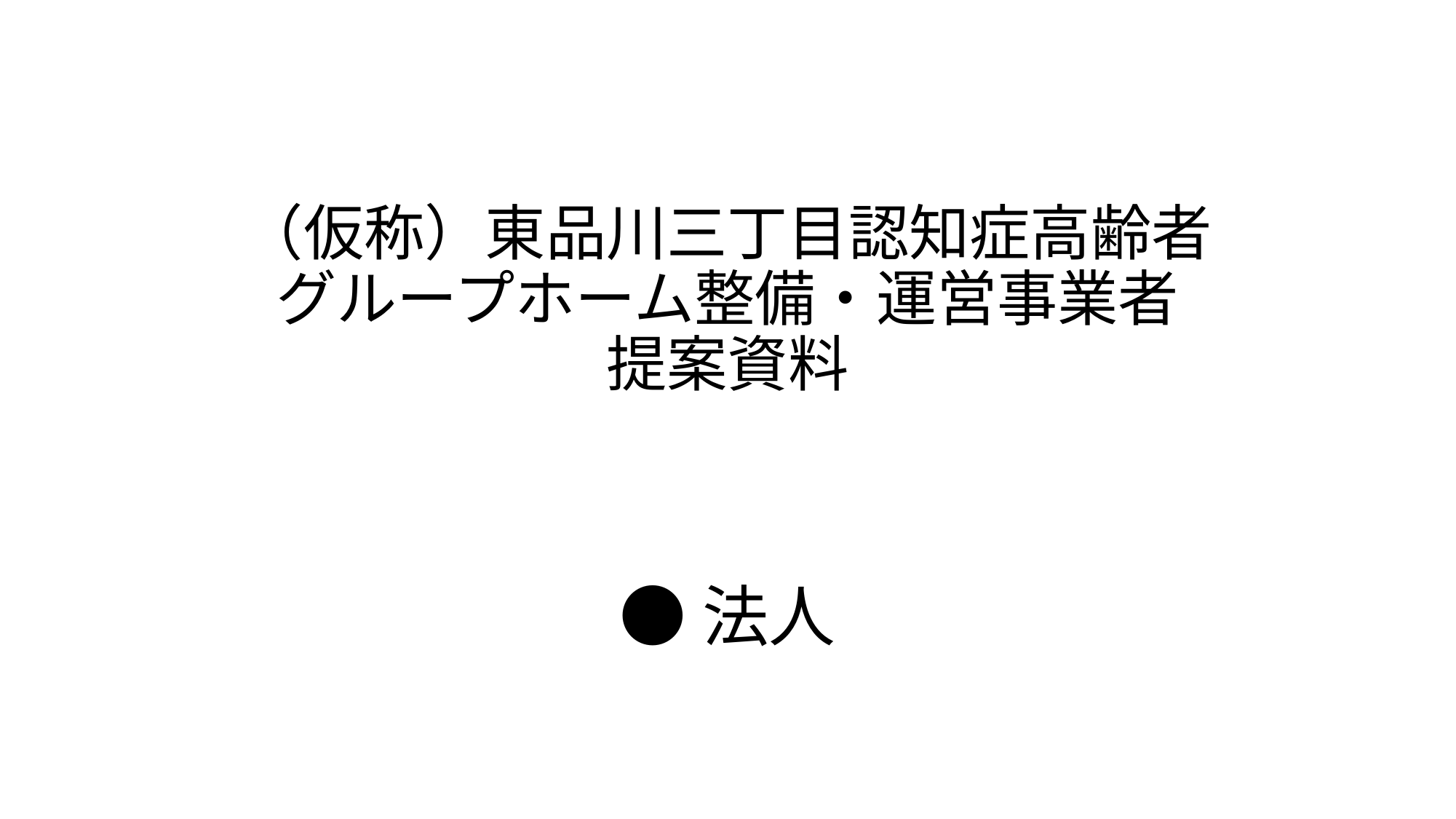

# （仮称）東品川三丁目認知症高齢者 グループホーム整備・運営事業者 提案資料
●法人